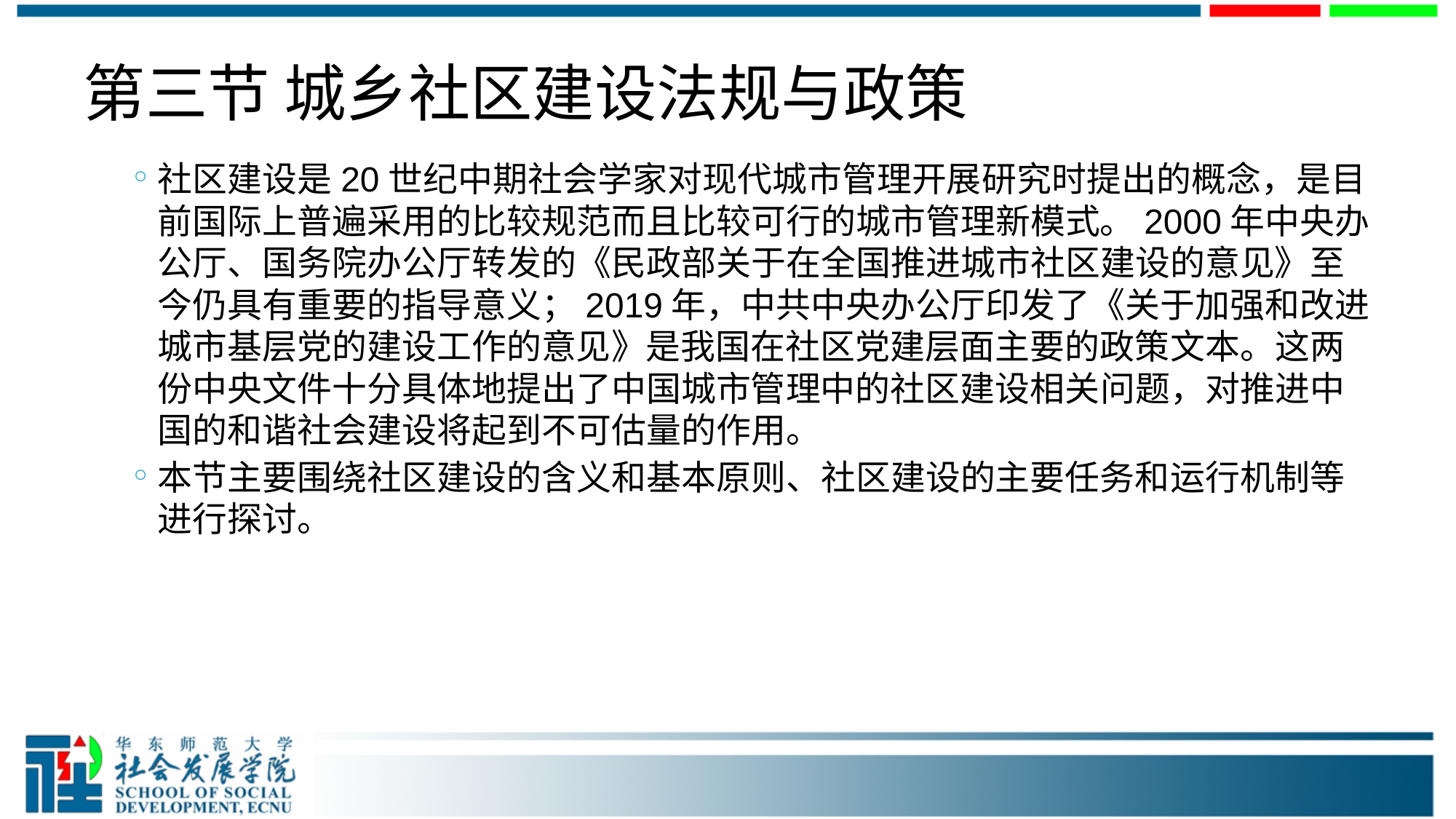

# 第三节 城乡社区建设法规与政策
社区建设是20世纪中期社会学家对现代城市管理开展研究时提出的概念，是目前国际上普遍采用的比较规范而且比较可行的城市管理新模式。2000年中央办公厅、国务院办公厅转发的《民政部关于在全国推进城市社区建设的意见》至今仍具有重要的指导意义；2019年，中共中央办公厅印发了《关于加强和改进城市基层党的建设工作的意见》是我国在社区党建层面主要的政策文本。这两份中央文件十分具体地提出了中国城市管理中的社区建设相关问题，对推进中国的和谐社会建设将起到不可估量的作用。
本节主要围绕社区建设的含义和基本原则、社区建设的主要任务和运行机制等进行探讨。